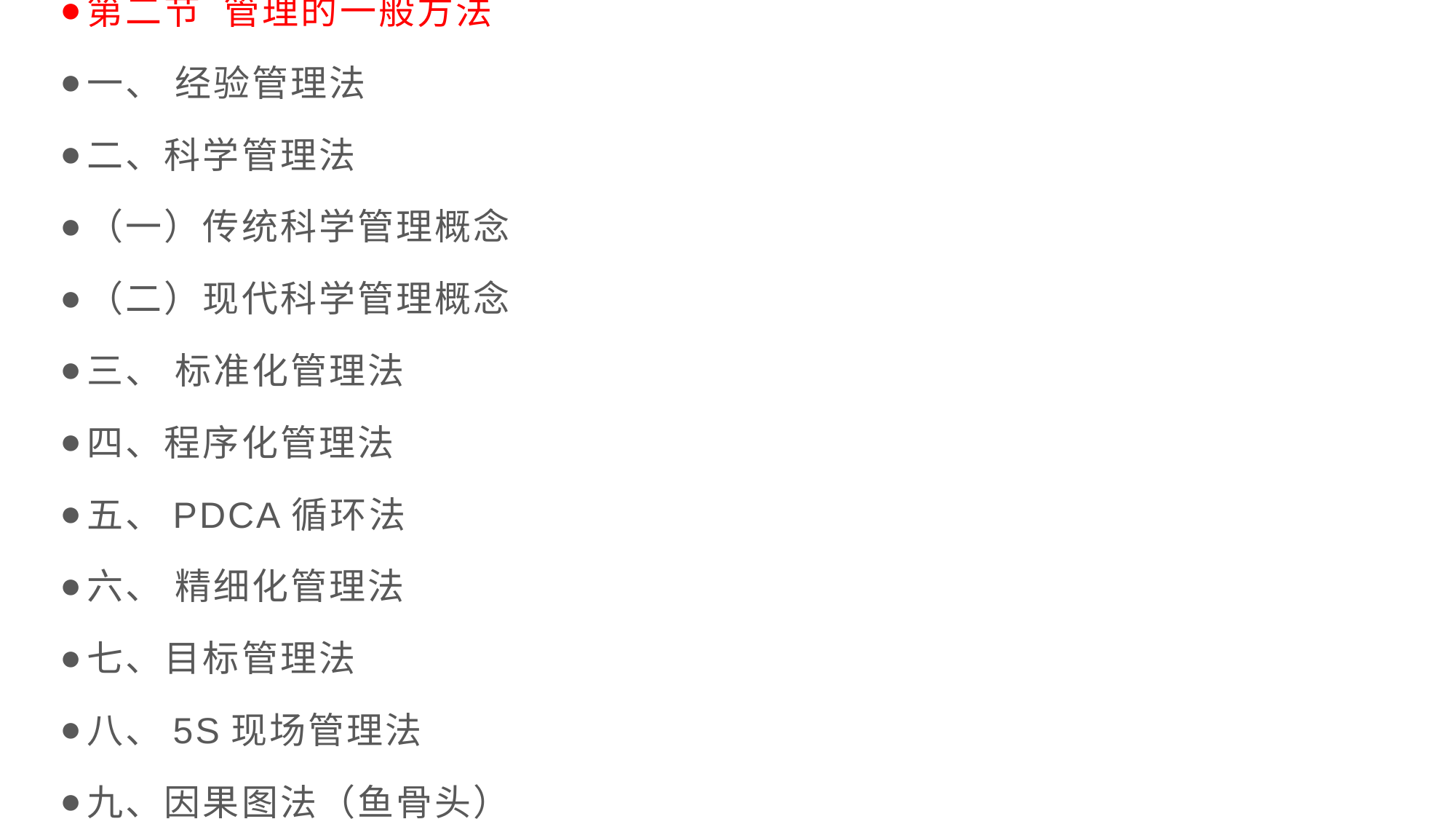

第二节  管理的一般方法
一、 经验管理法
二、科学管理法
（一）传统科学管理概念
（二）现代科学管理概念
三、 标准化管理法
四、程序化管理法
五、PDCA循环法
六、 精细化管理法
七、目标管理法
八、5S现场管理法
九、因果图法（鱼骨头）